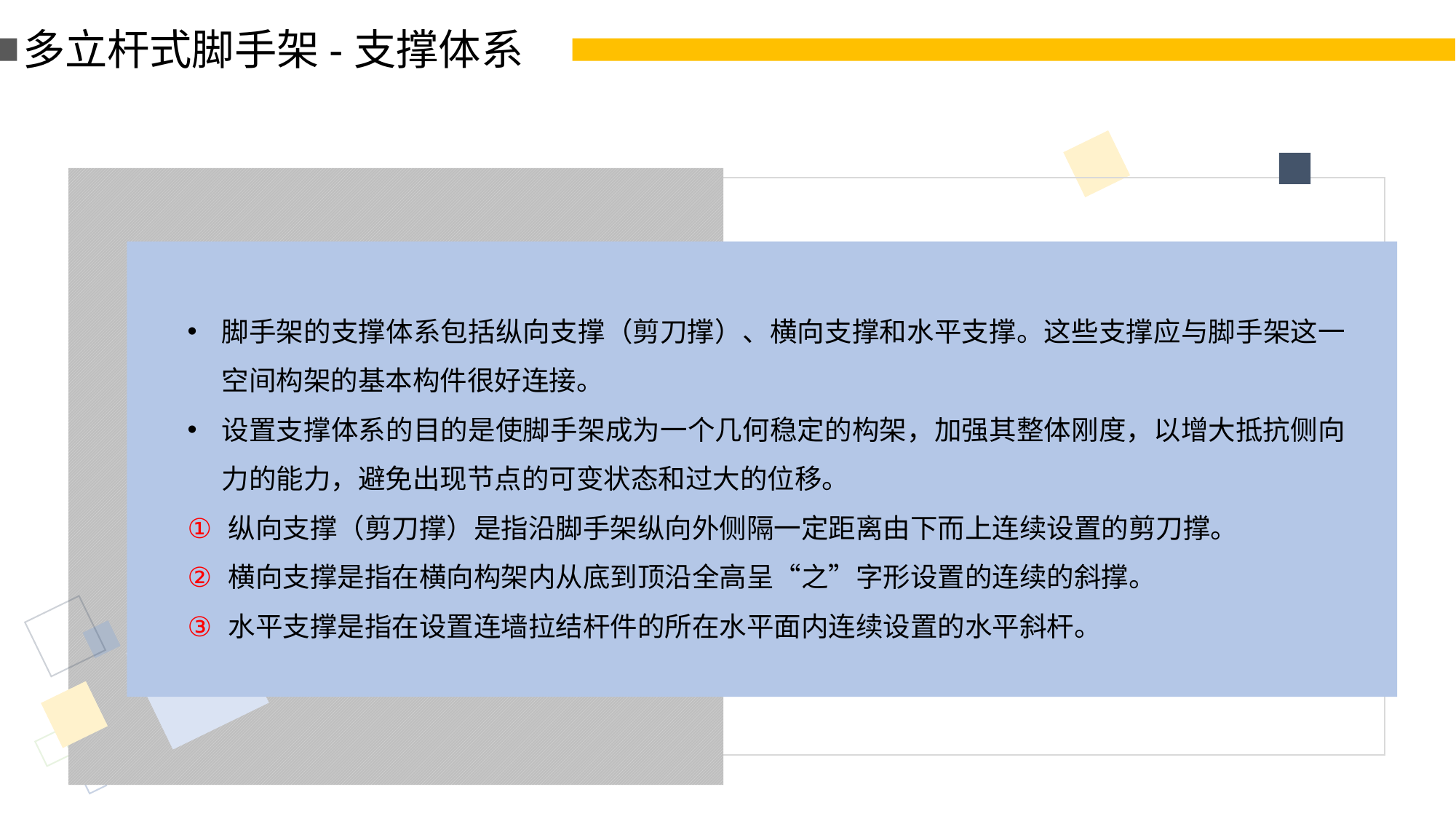

多立杆式脚手架-支撑体系

脚手架的支撑体系包括纵向支撑（剪刀撑）、横向支撑和水平支撑。这些支撑应与脚手架这一空间构架的基本构件很好连接。
设置支撑体系的目的是使脚手架成为一个几何稳定的构架，加强其整体刚度，以增大抵抗侧向力的能力，避免出现节点的可变状态和过大的位移。
纵向支撑（剪刀撑）是指沿脚手架纵向外侧隔一定距离由下而上连续设置的剪刀撑。
横向支撑是指在横向构架内从底到顶沿全高呈“之”字形设置的连续的斜撑。
水平支撑是指在设置连墙拉结杆件的所在水平面内连续设置的水平斜杆。